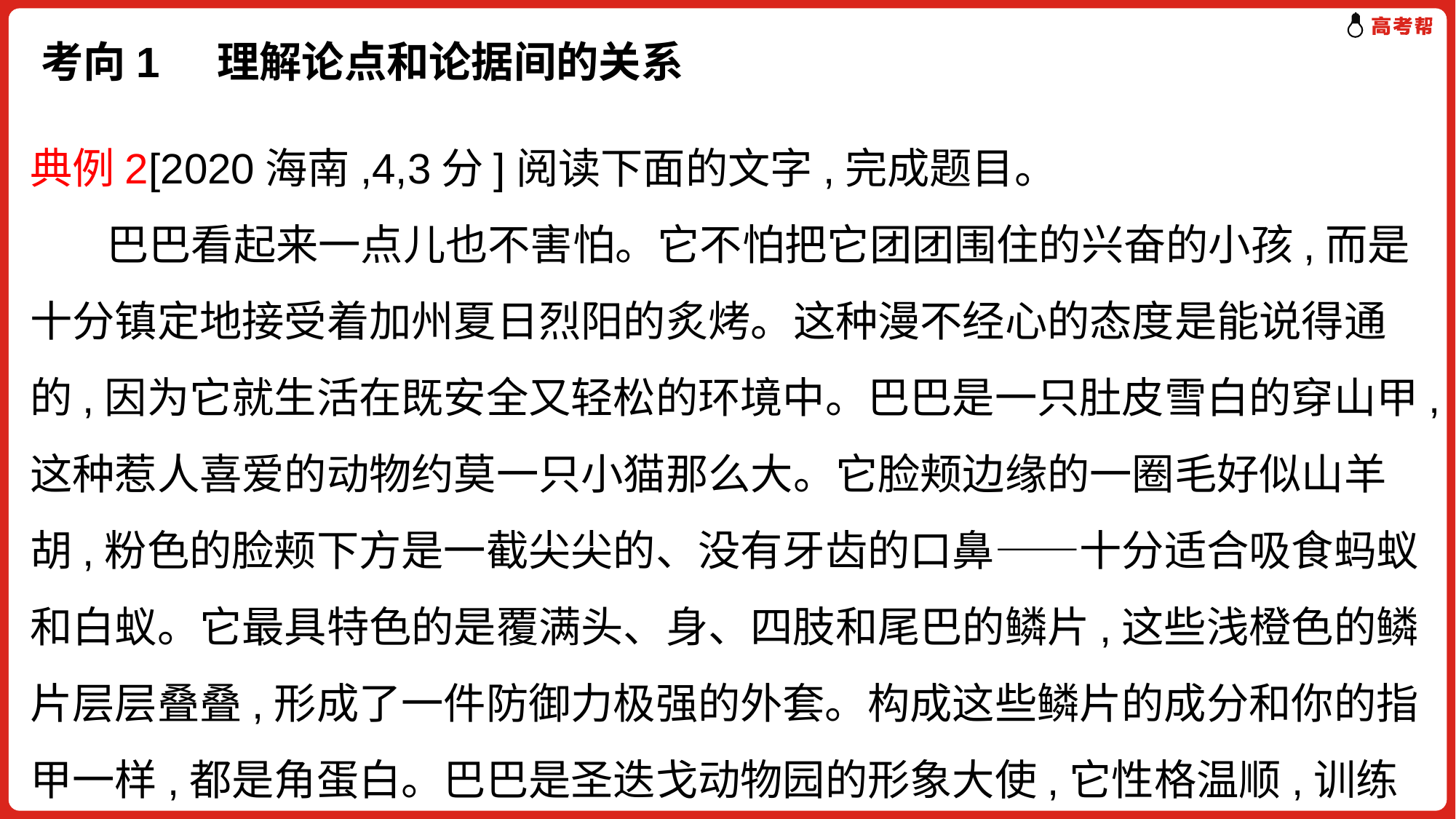

# 考向1    理解论点和论据间的关系
典例2[2020海南,4,3分]阅读下面的文字,完成题目。
       巴巴看起来一点儿也不害怕。它不怕把它团团围住的兴奋的小孩,而是十分镇定地接受着加州夏日烈阳的炙烤。这种漫不经心的态度是能说得通的,因为它就生活在既安全又轻松的环境中。巴巴是一只肚皮雪白的穿山甲,这种惹人喜爱的动物约莫一只小猫那么大。它脸颊边缘的一圈毛好似山羊胡,粉色的脸颊下方是一截尖尖的、没有牙齿的口鼻——十分适合吸食蚂蚁和白蚁。它最具特色的是覆满头、身、四肢和尾巴的鳞片,这些浅橙色的鳞片层层叠叠,形成了一件防御力极强的外套。构成这些鳞片的成分和你的指甲一样,都是角蛋白。巴巴是圣迭戈动物园的形象大使,它性格温顺,训练得当,